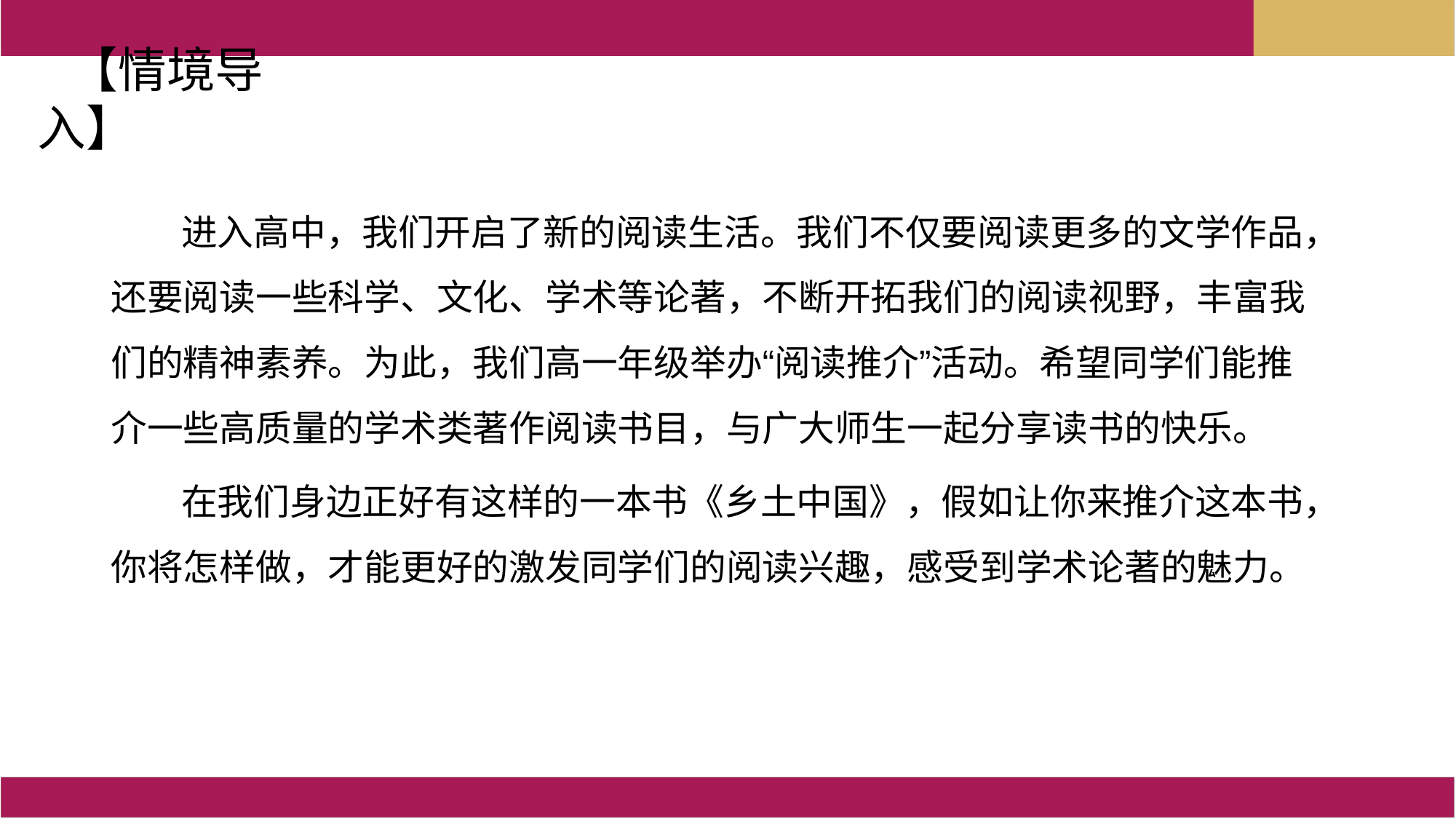

【情境导入】
进入高中，我们开启了新的阅读生活。我们不仅要阅读更多的文学作品，还要阅读一些科学、文化、学术等论著，不断开拓我们的阅读视野，丰富我们的精神素养。为此，我们高一年级举办“阅读推介”活动。希望同学们能推介一些高质量的学术类著作阅读书目，与广大师生一起分享读书的快乐。
在我们身边正好有这样的一本书《乡土中国》，假如让你来推介这本书，你将怎样做，才能更好的激发同学们的阅读兴趣，感受到学术论著的魅力。